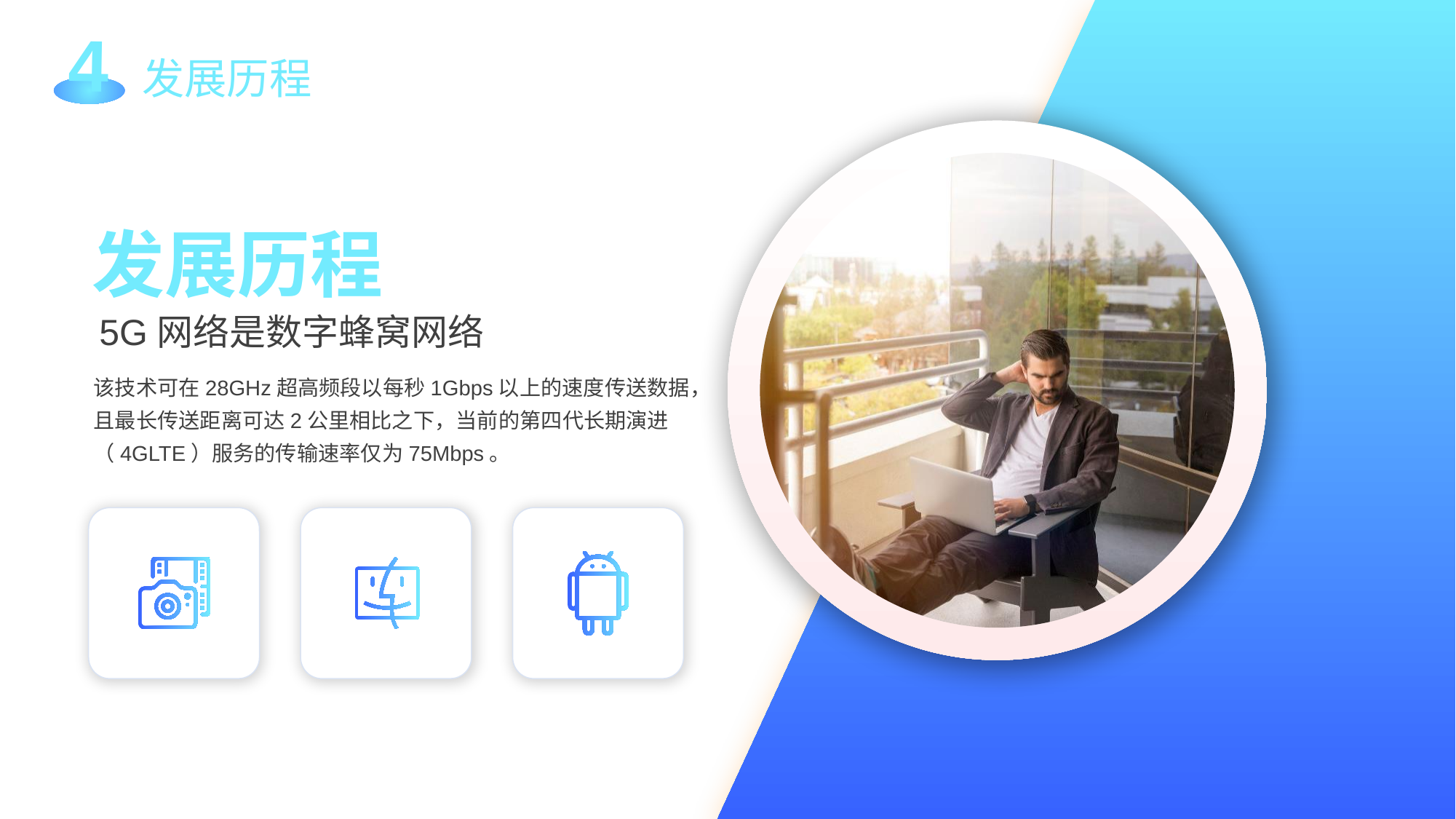

4

发展历程

发展历程
5G网络是数字蜂窝网络
该技术可在28GHz超高频段以每秒1Gbps以上的速度传送数据，且最长传送距离可达2公里相比之下，当前的第四代长期演进（4GLTE）服务的传输速率仅为75Mbps。